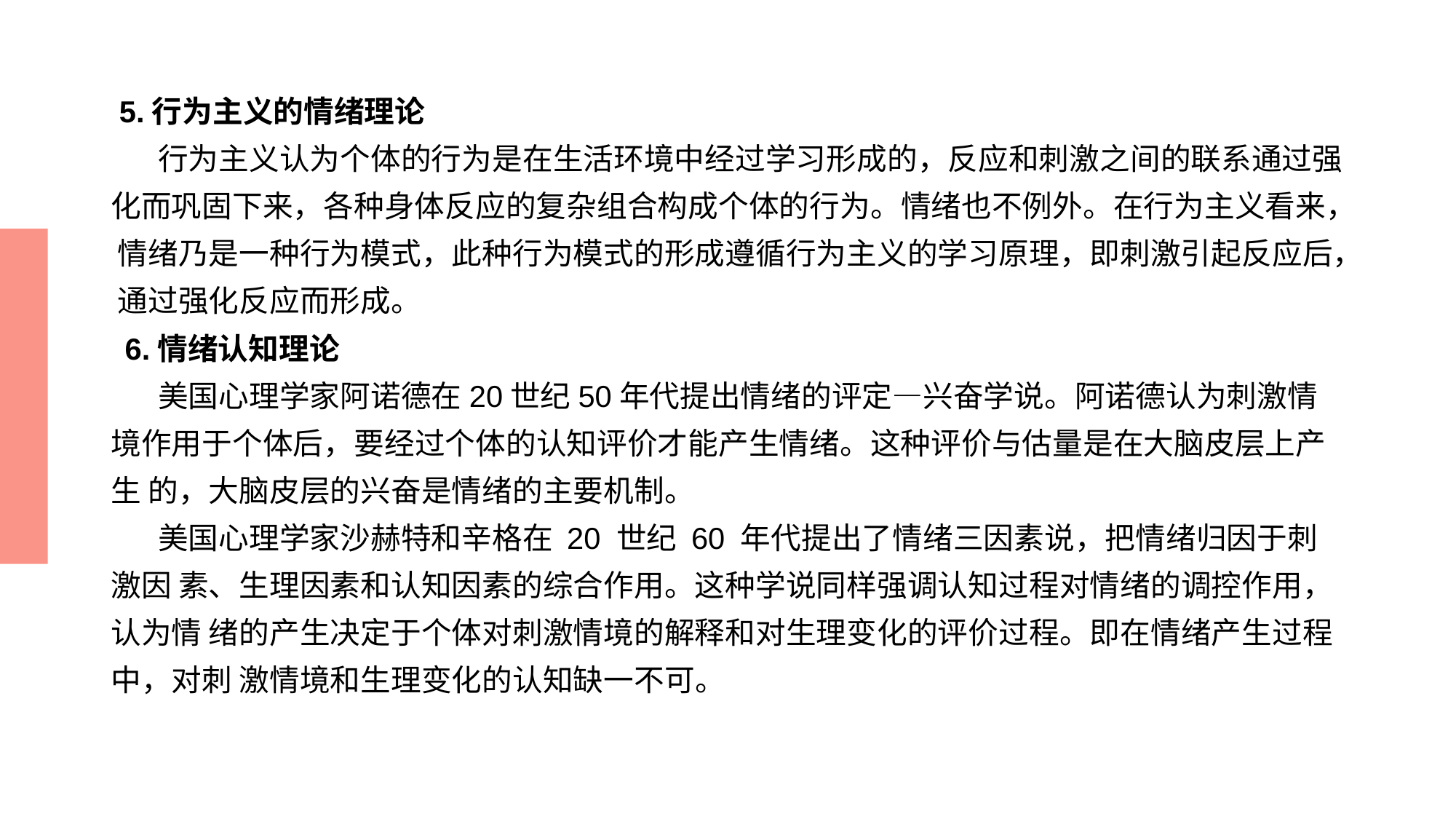

# 5.行为主义的情绪理论 行为主义认为个体的行为是在生活环境中经过学习形成的，反应和刺激之间的联系通过强 化而巩固下来，各种身体反应的复杂组合构成个体的行为。情绪也不例外。在行为主义看来， 情绪乃是一种行为模式，此种行为模式的形成遵循行为主义的学习原理，即刺激引起反应后， 通过强化反应而形成。 6.情绪认知理论 美国心理学家阿诺德在20世纪50年代提出情绪的评定—兴奋学说。阿诺德认为刺激情 境作用于个体后，要经过个体的认知评价才能产生情绪。这种评价与估量是在大脑皮层上产生 的，大脑皮层的兴奋是情绪的主要机制。 美国心理学家沙赫特和辛格在 20 世纪 60 年代提出了情绪三因素说，把情绪归因于刺激因 素、生理因素和认知因素的综合作用。这种学说同样强调认知过程对情绪的调控作用，认为情 绪的产生决定于个体对刺激情境的解释和对生理变化的评价过程。即在情绪产生过程中，对刺 激情境和生理变化的认知缺一不可。